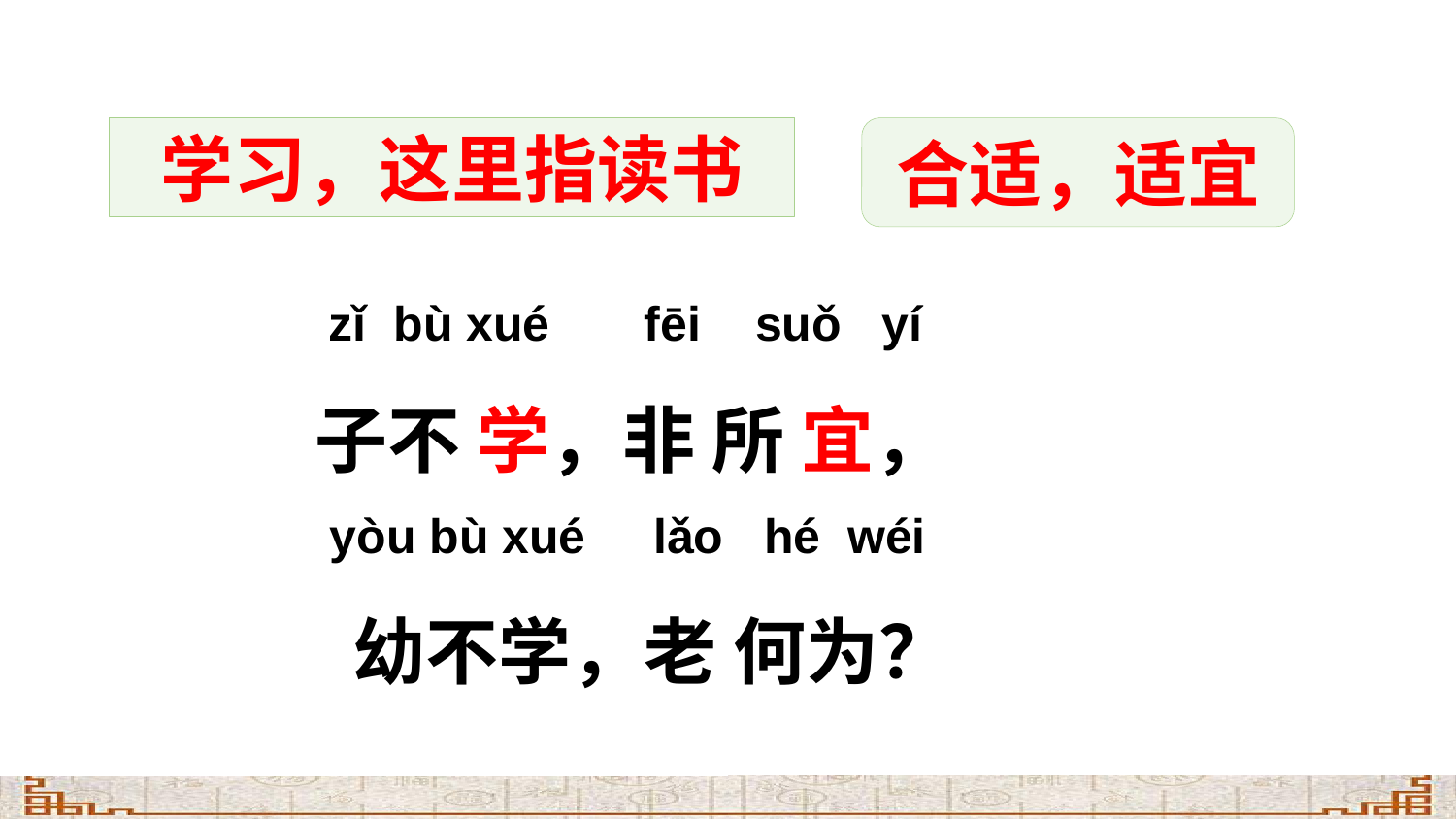

学习，这里指读书
合适，适宜
 zǐ  bù xué       fēi    suǒ   yí
子不 学，非 所 宜，
yòu bù xué     lǎo   hé  wéi
 幼不学，老 何为？